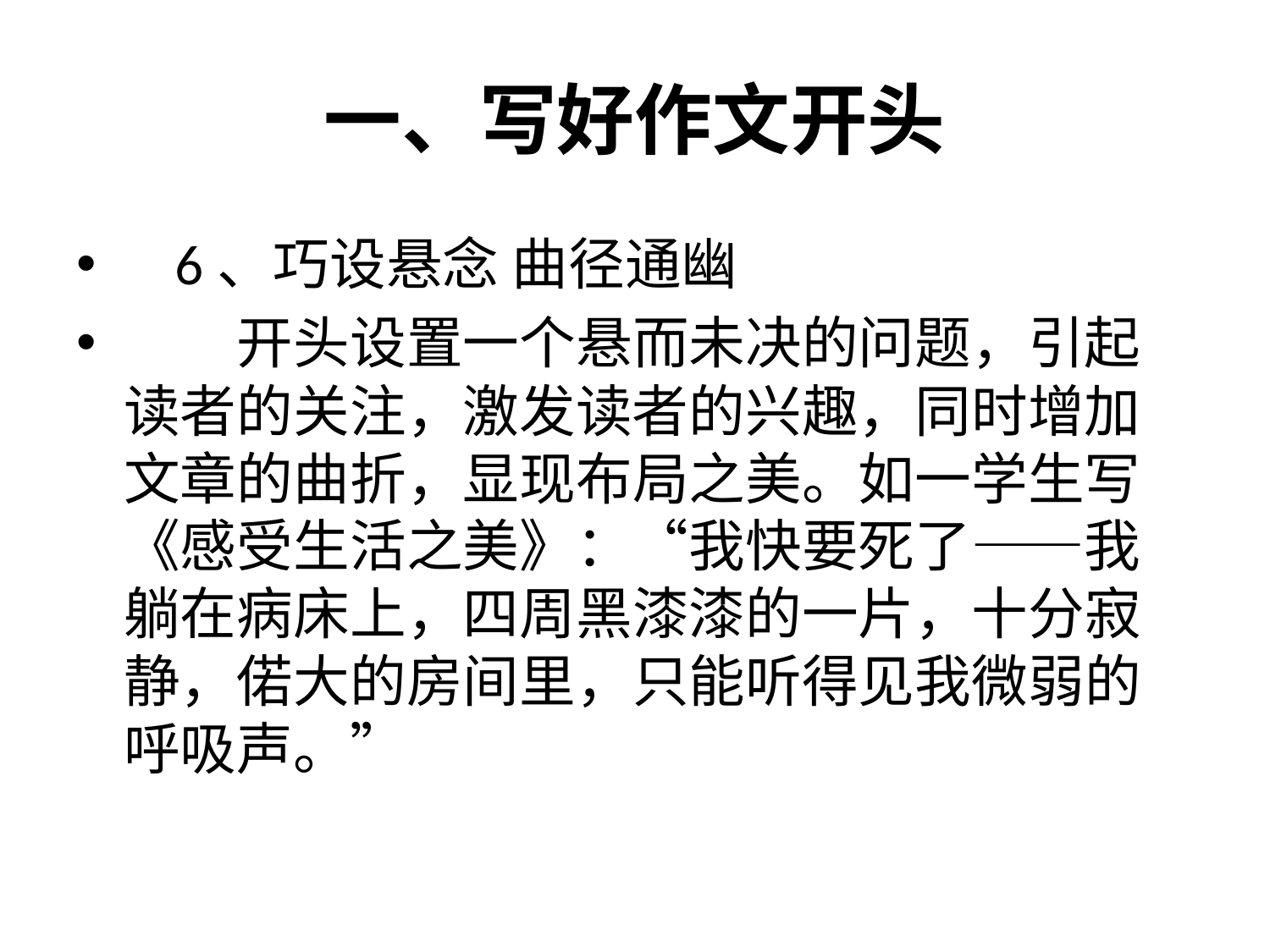

# 一、写好作文开头
    6、巧设悬念 曲径通幽
　　开头设置一个悬而未决的问题，引起读者的关注，激发读者的兴趣，同时增加文章的曲折，显现布局之美。如一学生写《感受生活之美》：“我快要死了——我躺在病床上，四周黑漆漆的一片，十分寂静，偌大的房间里，只能听得见我微弱的呼吸声。”